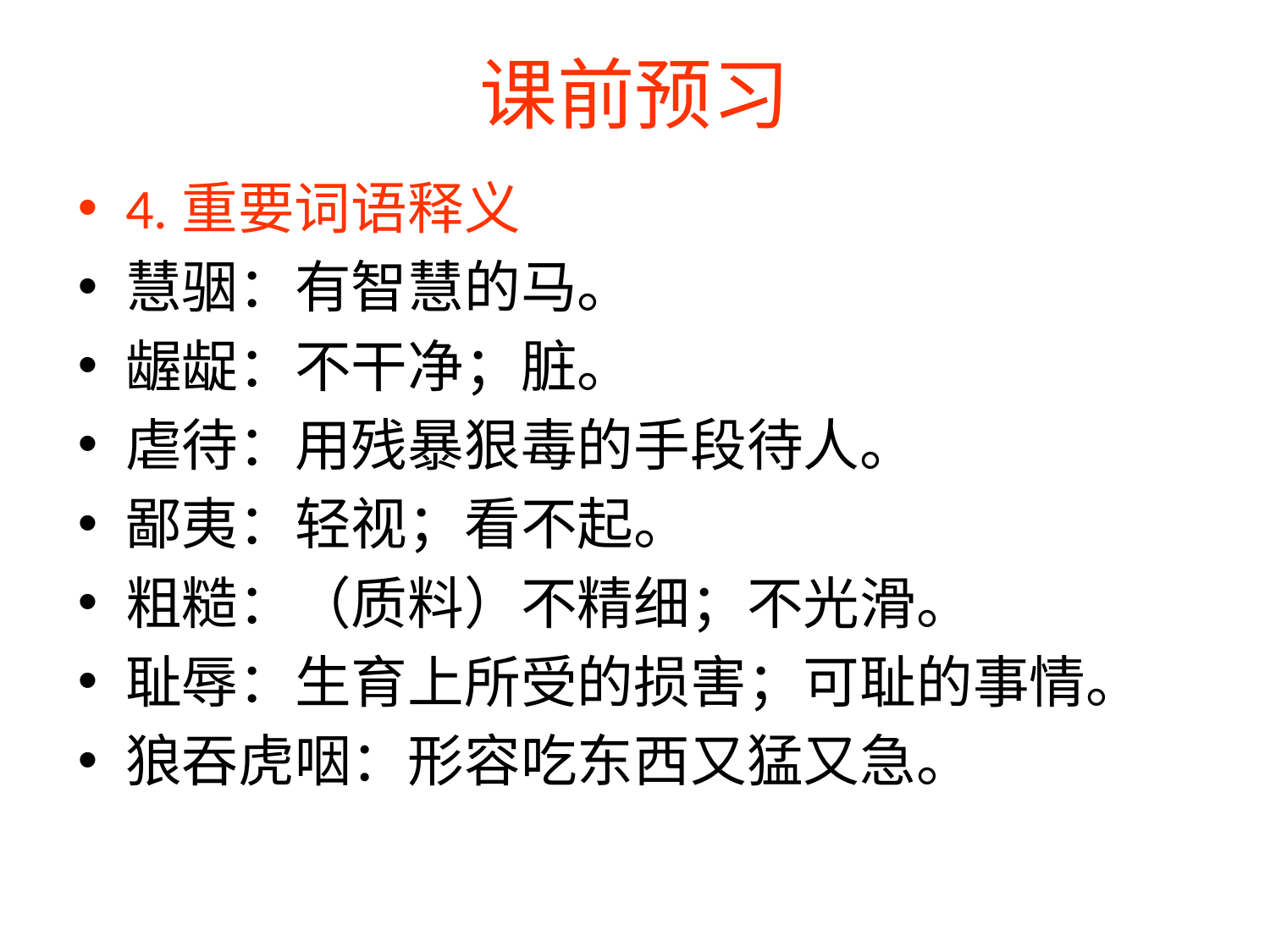

# 课前预习
4.重要词语释义
慧骃：有智慧的马。
龌龊：不干净；脏。
虐待：用残暴狠毒的手段待人。
鄙夷：轻视；看不起。
粗糙：（质料）不精细；不光滑。
耻辱：生育上所受的损害；可耻的事情。
狼吞虎咽：形容吃东西又猛又急。